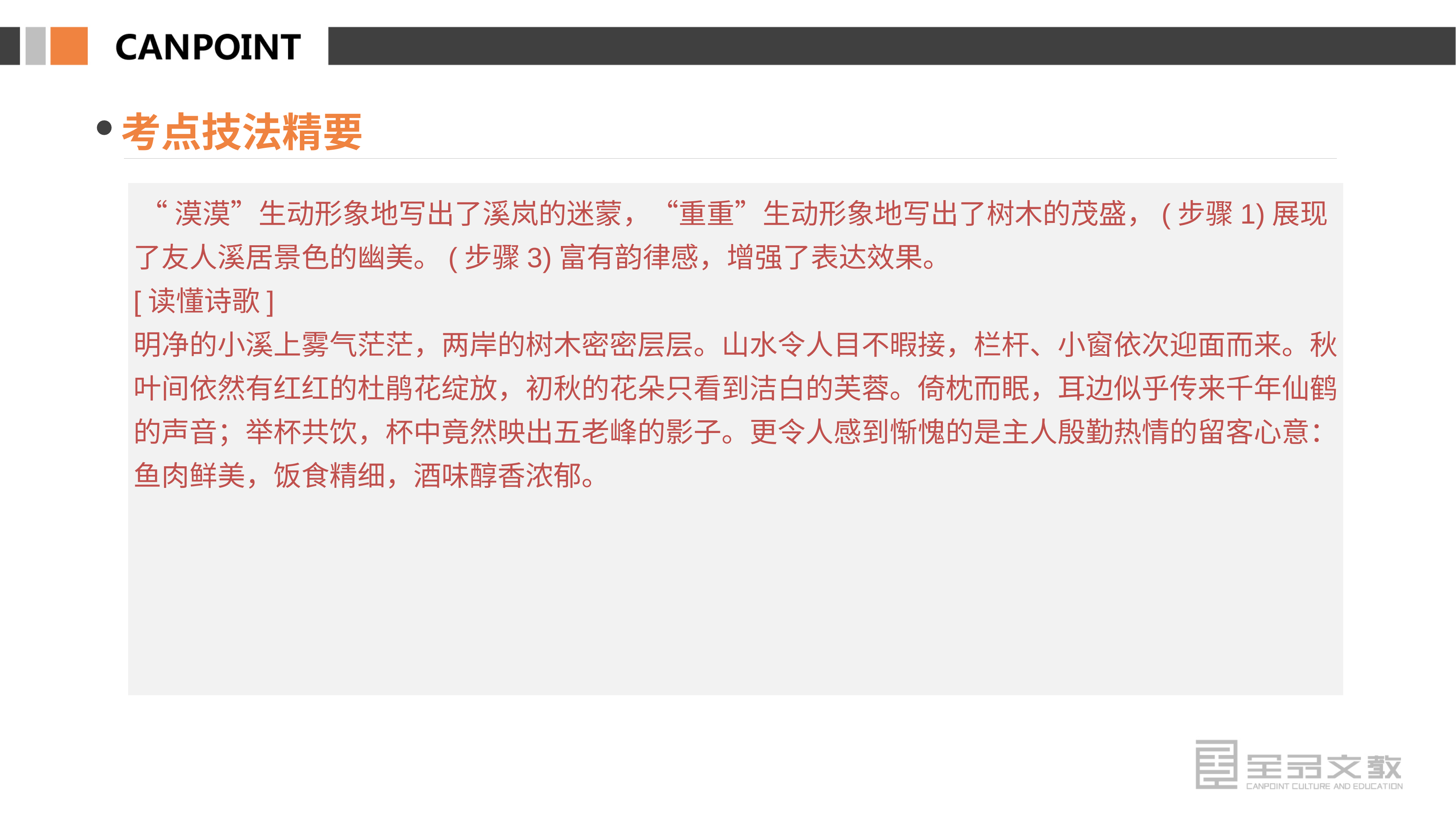

考点技法精要

 “漠漠”生动形象地写出了溪岚的迷蒙，“重重”生动形象地写出了树木的茂盛，(步骤1)展现了友人溪居景色的幽美。(步骤3)富有韵律感，增强了表达效果。
[读懂诗歌]
明净的小溪上雾气茫茫，两岸的树木密密层层。山水令人目不暇接，栏杆、小窗依次迎面而来。秋叶间依然有红红的杜鹃花绽放，初秋的花朵只看到洁白的芙蓉。倚枕而眠，耳边似乎传来千年仙鹤的声音；举杯共饮，杯中竟然映出五老峰的影子。更令人感到惭愧的是主人殷勤热情的留客心意：鱼肉鲜美，饭食精细，酒味醇香浓郁。